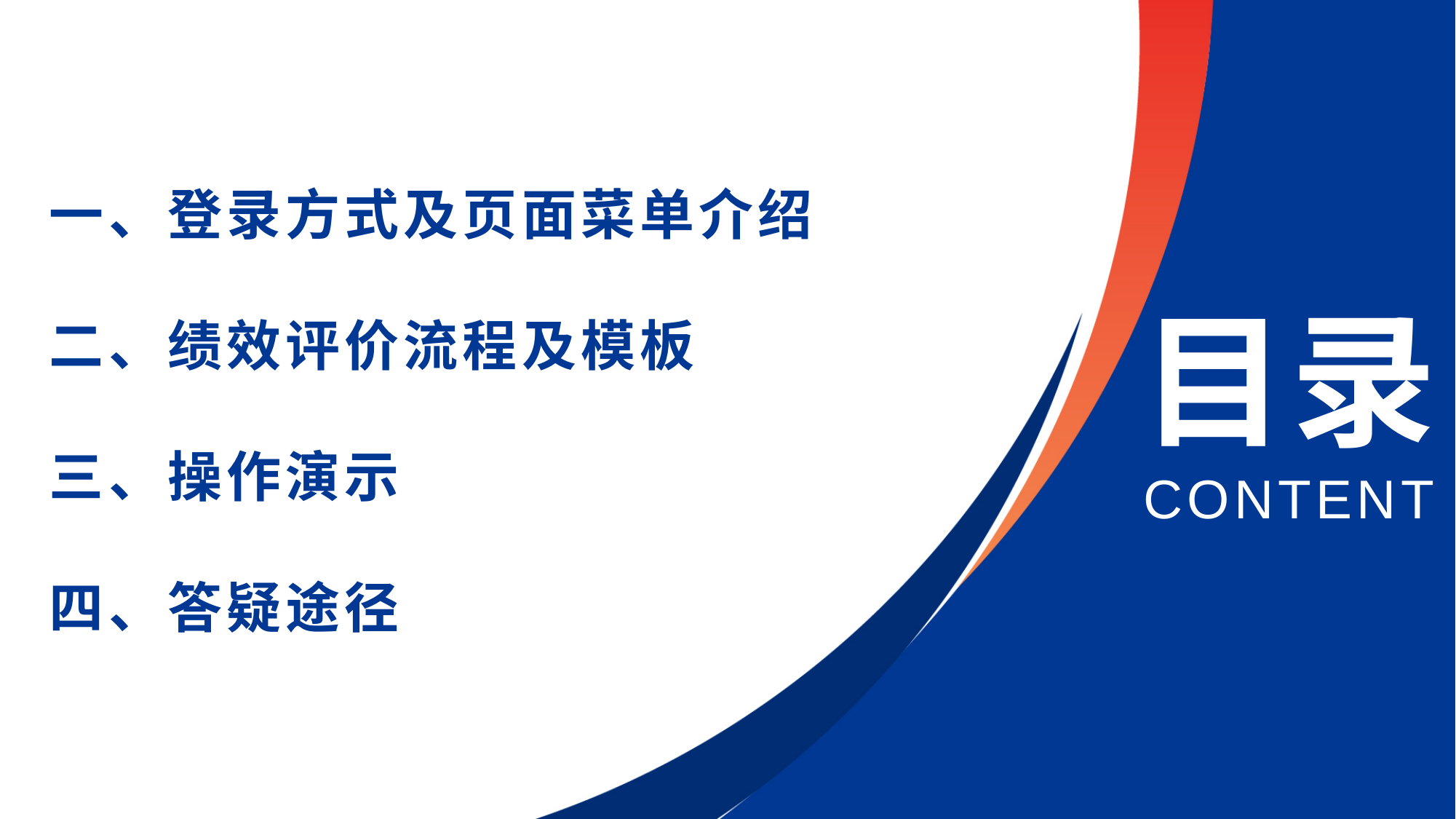

一、登录方式及页面菜单介绍

二、绩效评价流程及模板

三、操作演示

四、答疑途径
目录
CONTENT